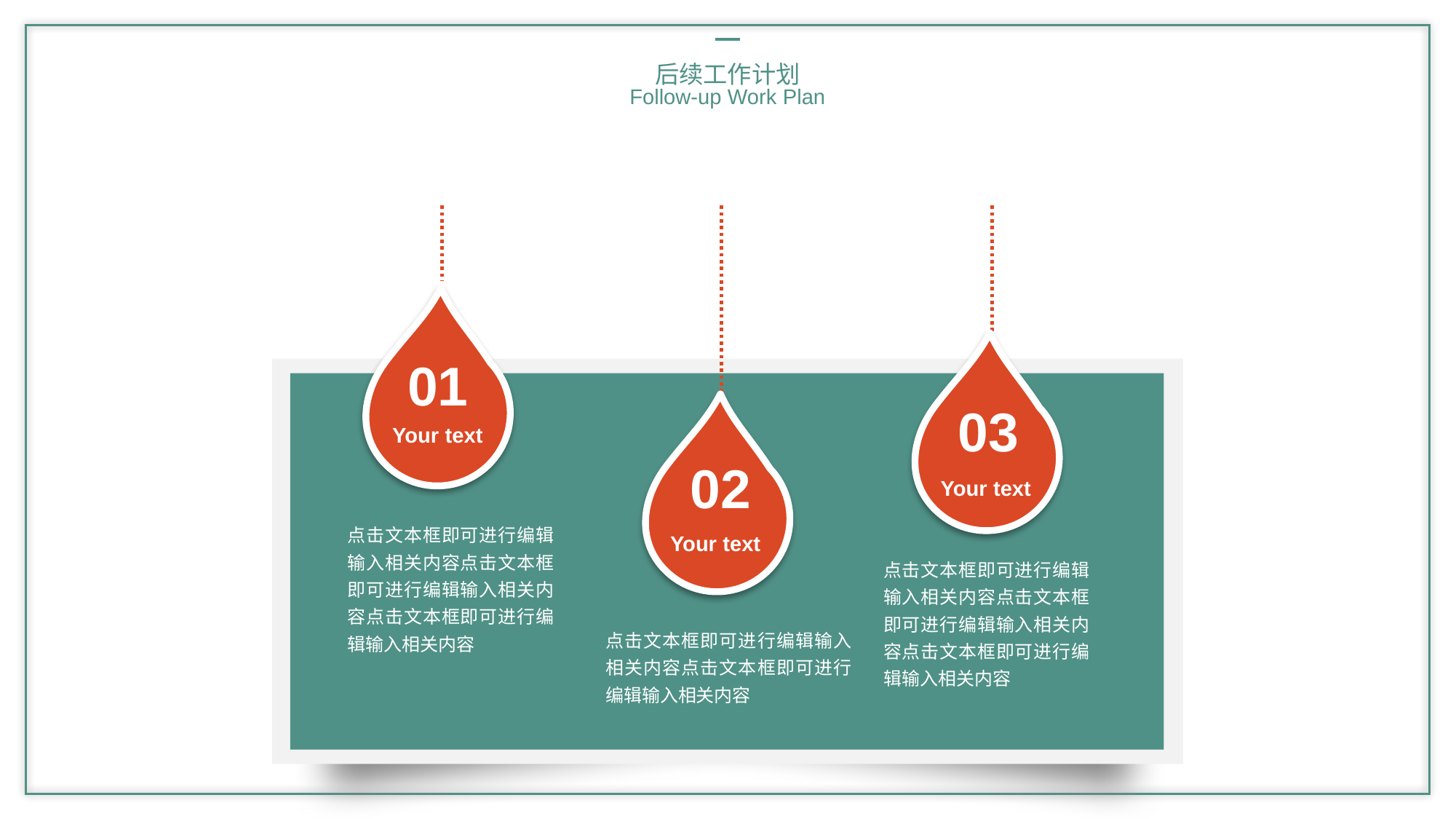

后续工作计划
Follow-up Work Plan

01

03
Your text

02
Your text
点击文本框即可进行编辑输入相关内容点击文本框即可进行编辑输入相关内容点击文本框即可进行编辑输入相关内容
Your text
点击文本框即可进行编辑输入相关内容点击文本框即可进行编辑输入相关内容点击文本框即可进行编辑输入相关内容
点击文本框即可进行编辑输入相关内容点击文本框即可进行编辑输入相关内容